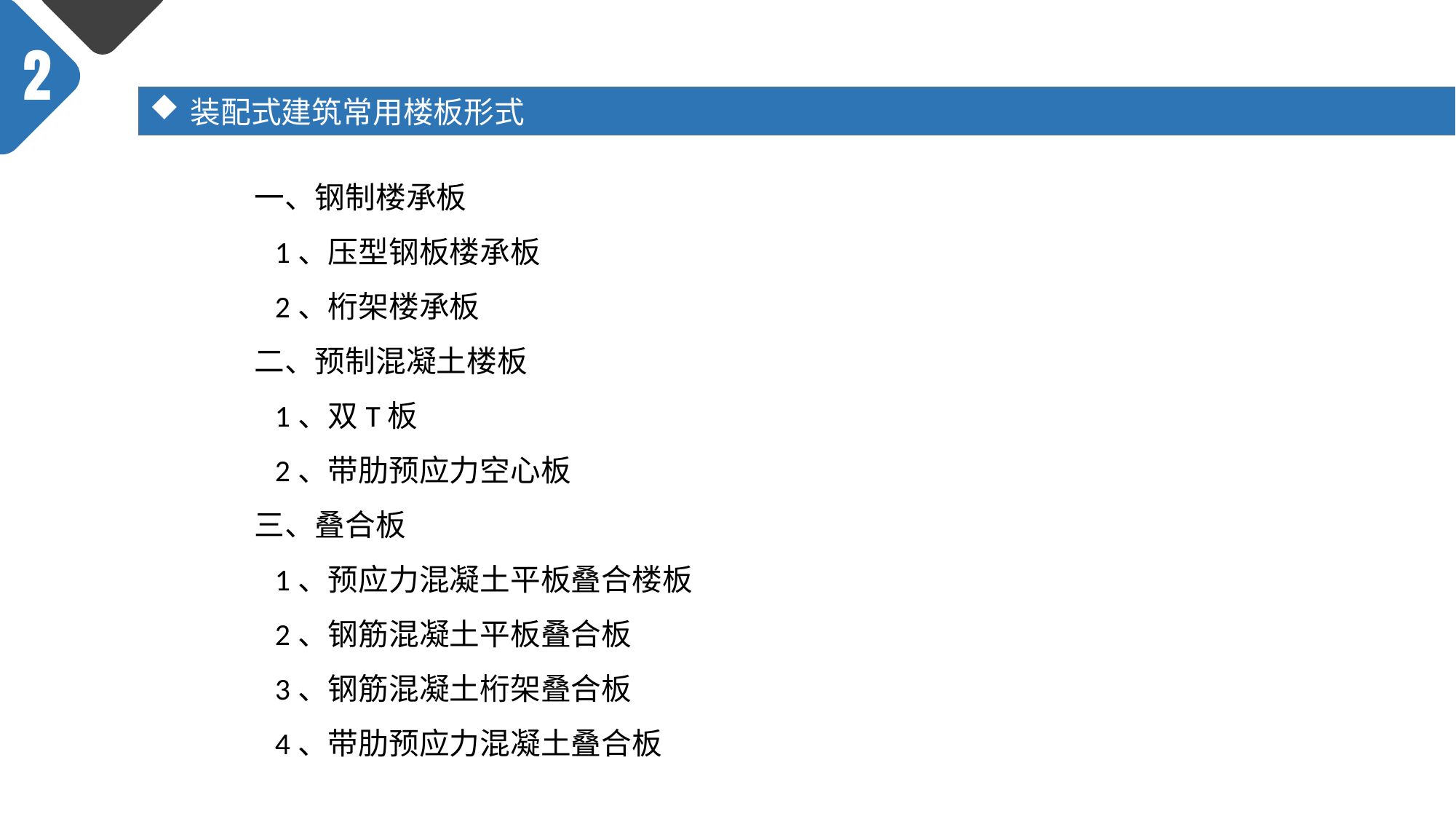

2
装配式建筑常用楼板形式
一、钢制楼承板
   1、压型钢板楼承板
   2、桁架楼承板
二、预制混凝土楼板
   1、双T板
   2、带肋预应力空心板
三、叠合板
   1、预应力混凝土平板叠合楼板
   2、钢筋混凝土平板叠合板
   3、钢筋混凝土桁架叠合板
   4、带肋预应力混凝土叠合板